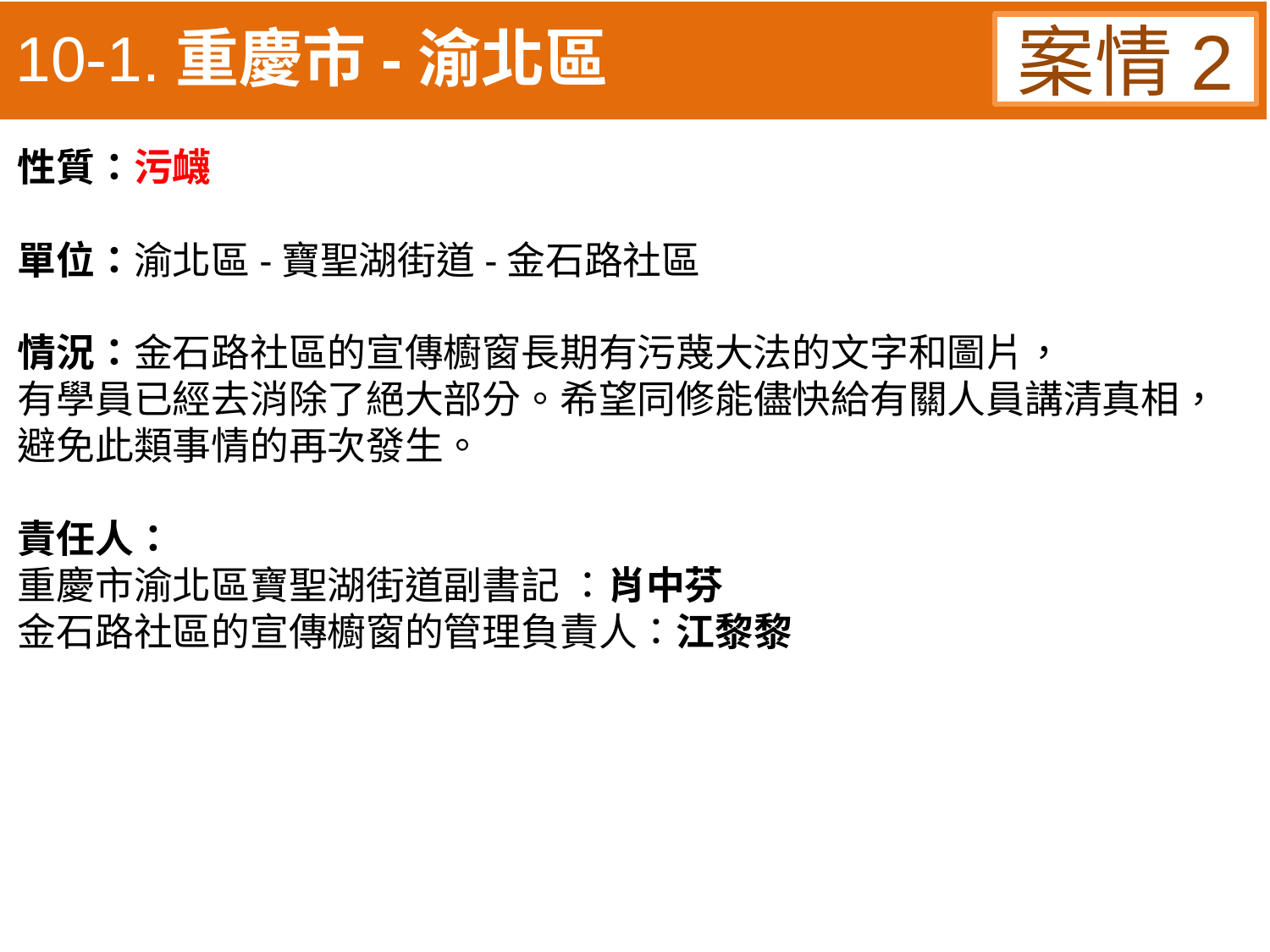

10-1.重慶市-渝北區
案情2
性質：污衊

單位：渝北區-寶聖湖街道-金石路社區

情況：金石路社區的宣傳櫥窗長期有污蔑大法的文字和圖片，
有學員已經去消除了絕大部分。希望同修能儘快給有關人員講清真相，避免此類事情的再次發生。

責任人：
重慶市渝北區寶聖湖街道副書記 ：肖中芬
金石路社區的宣傳櫥窗的管理負責人：江黎黎